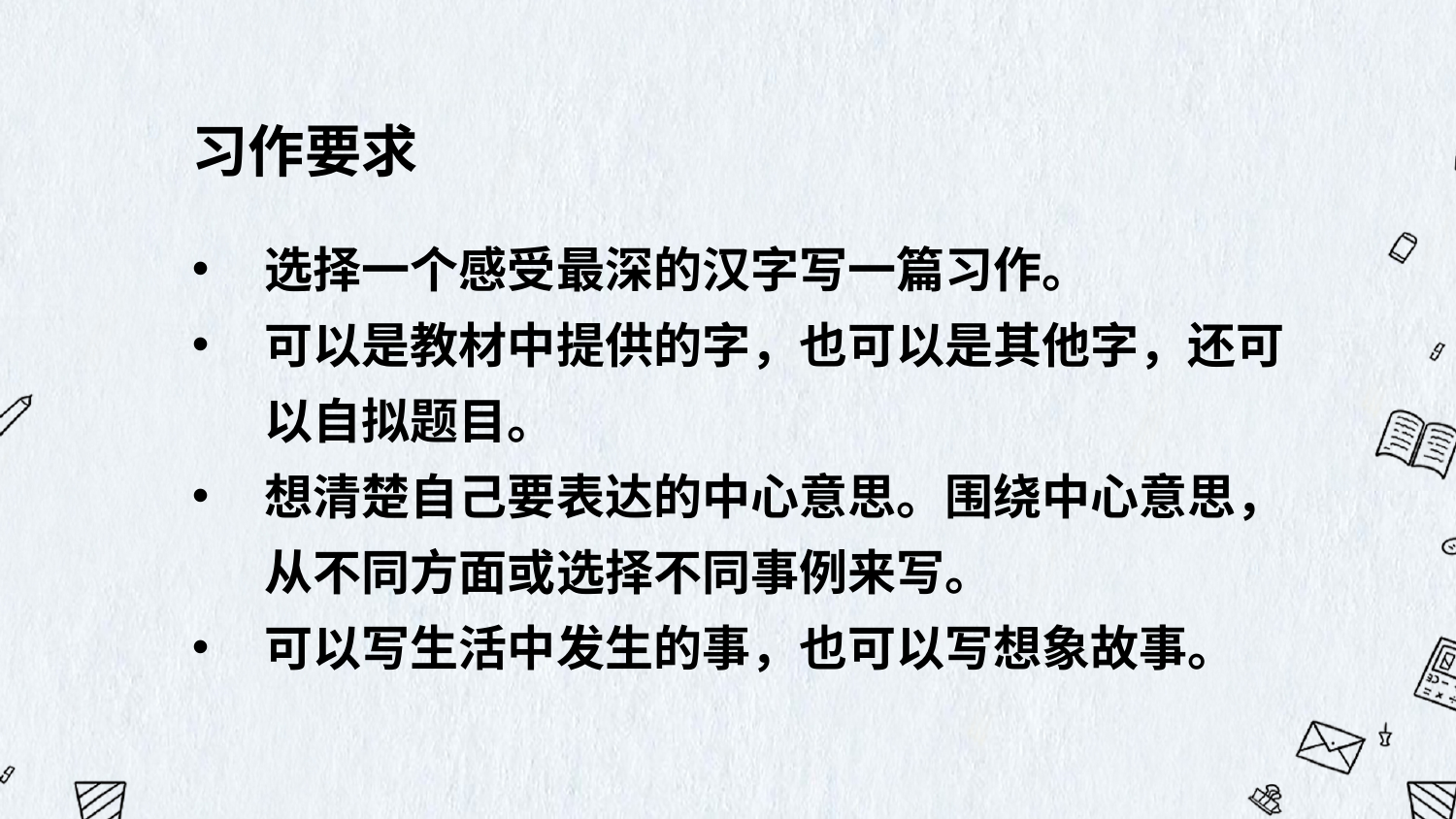

习作要求
选择一个感受最深的汉字写一篇习作。
可以是教材中提供的字，也可以是其他字，还可以自拟题目。
想清楚自己要表达的中心意思。围绕中心意思，从不同方面或选择不同事例来写。
可以写生活中发生的事，也可以写想象故事。